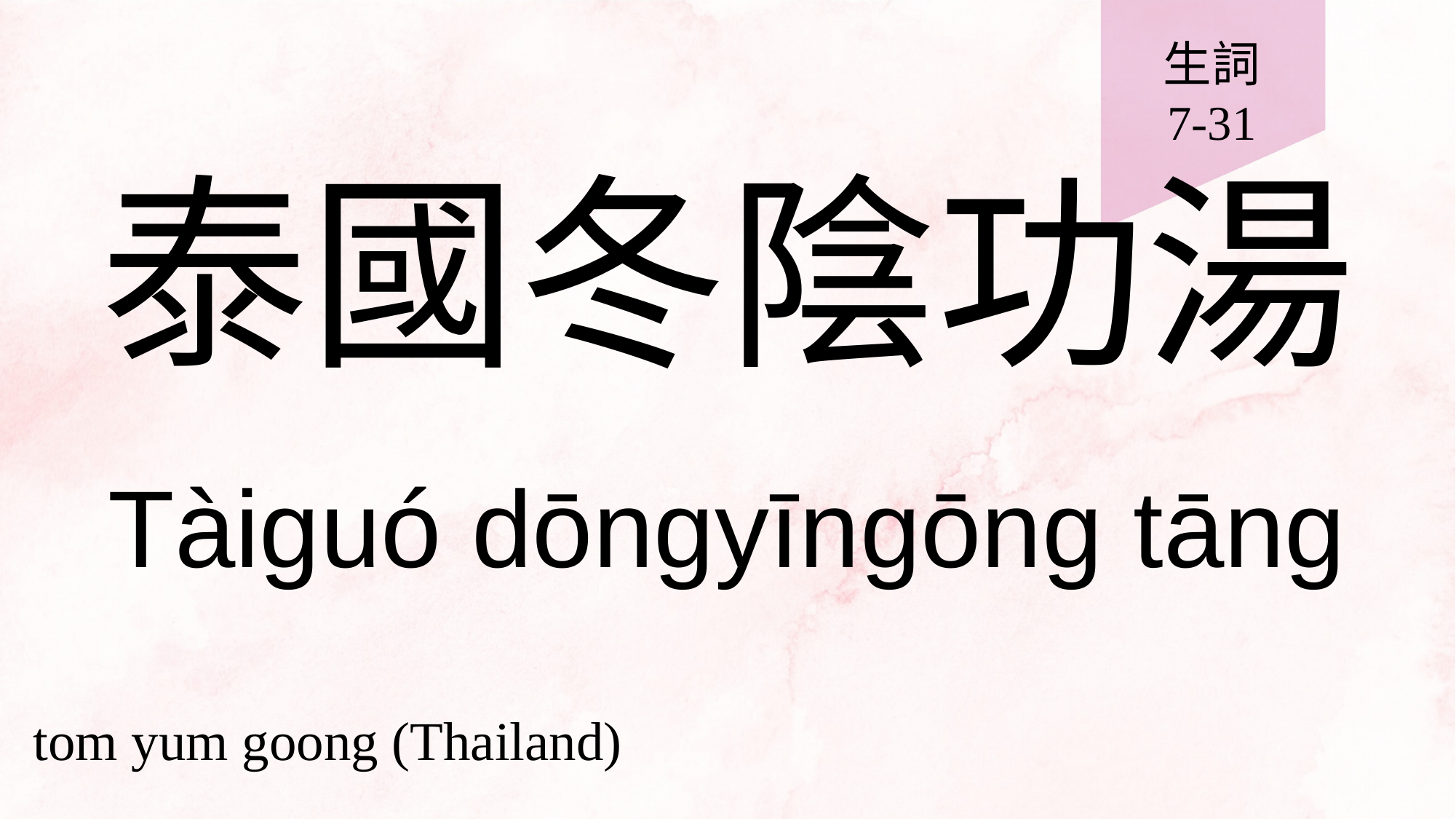

生詞
7-31
# 泰國冬陰功湯
Tàiguó dōngyīngōng tāng
tom yum goong (Thailand)